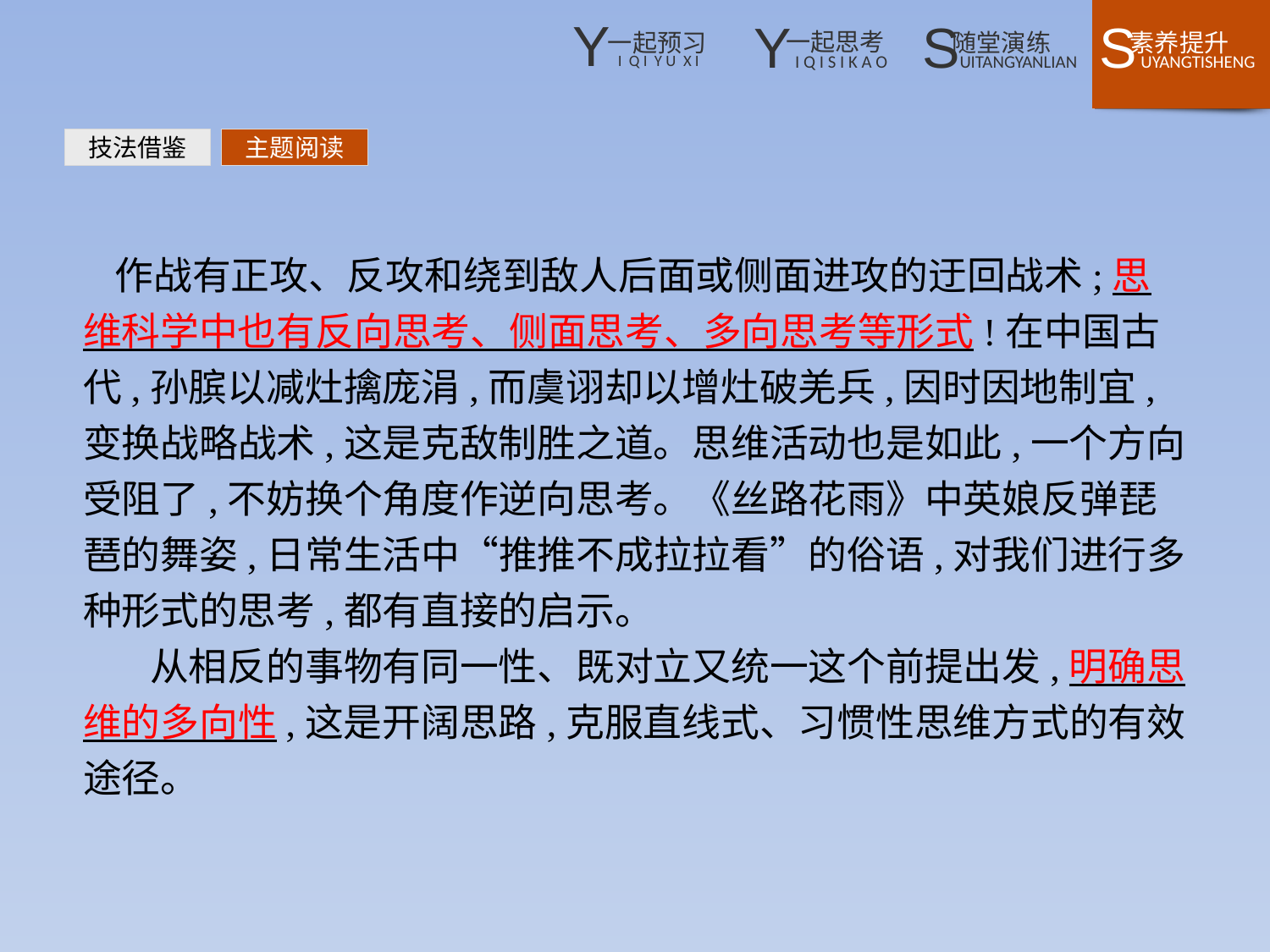

技法借鉴
主题阅读
作战有正攻、反攻和绕到敌人后面或侧面进攻的迂回战术;思维科学中也有反向思考、侧面思考、多向思考等形式!在中国古代,孙膑以减灶擒庞涓,而虞诩却以增灶破羌兵,因时因地制宜,变换战略战术,这是克敌制胜之道。思维活动也是如此,一个方向受阻了,不妨换个角度作逆向思考。《丝路花雨》中英娘反弹琵琶的舞姿,日常生活中“推推不成拉拉看”的俗语,对我们进行多种形式的思考,都有直接的启示。
   从相反的事物有同一性、既对立又统一这个前提出发,明确思维的多向性,这是开阔思路,克服直线式、习惯性思维方式的有效途径。